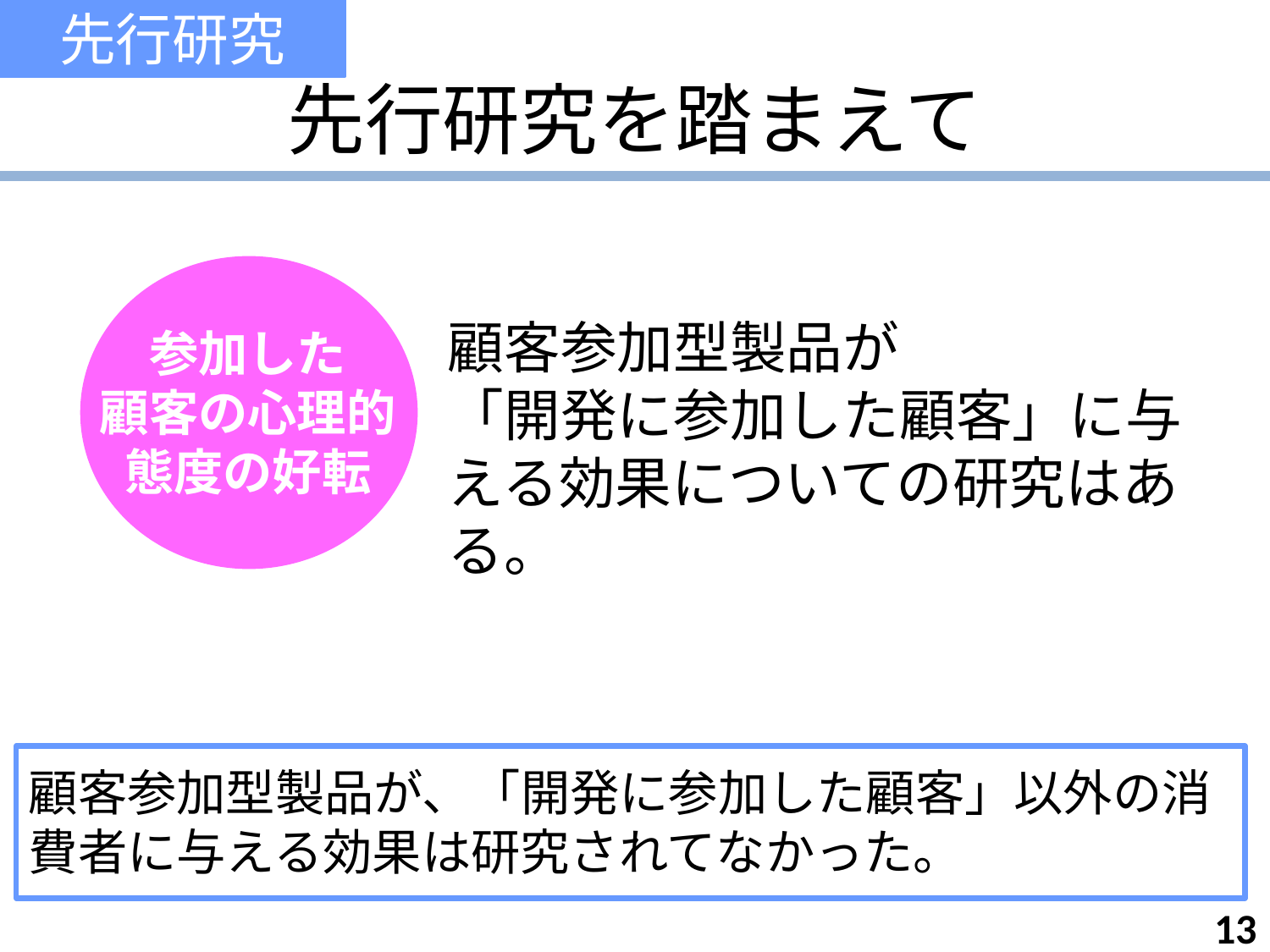

先行研究
# 先行研究を踏まえて

参加した
顧客の心理的
態度の好転
顧客参加型製品が
「開発に参加した顧客」に与える効果についての研究はある。

顧客参加型製品が、「開発に参加した顧客」以外の消費者に与える効果は研究されてなかった。
13